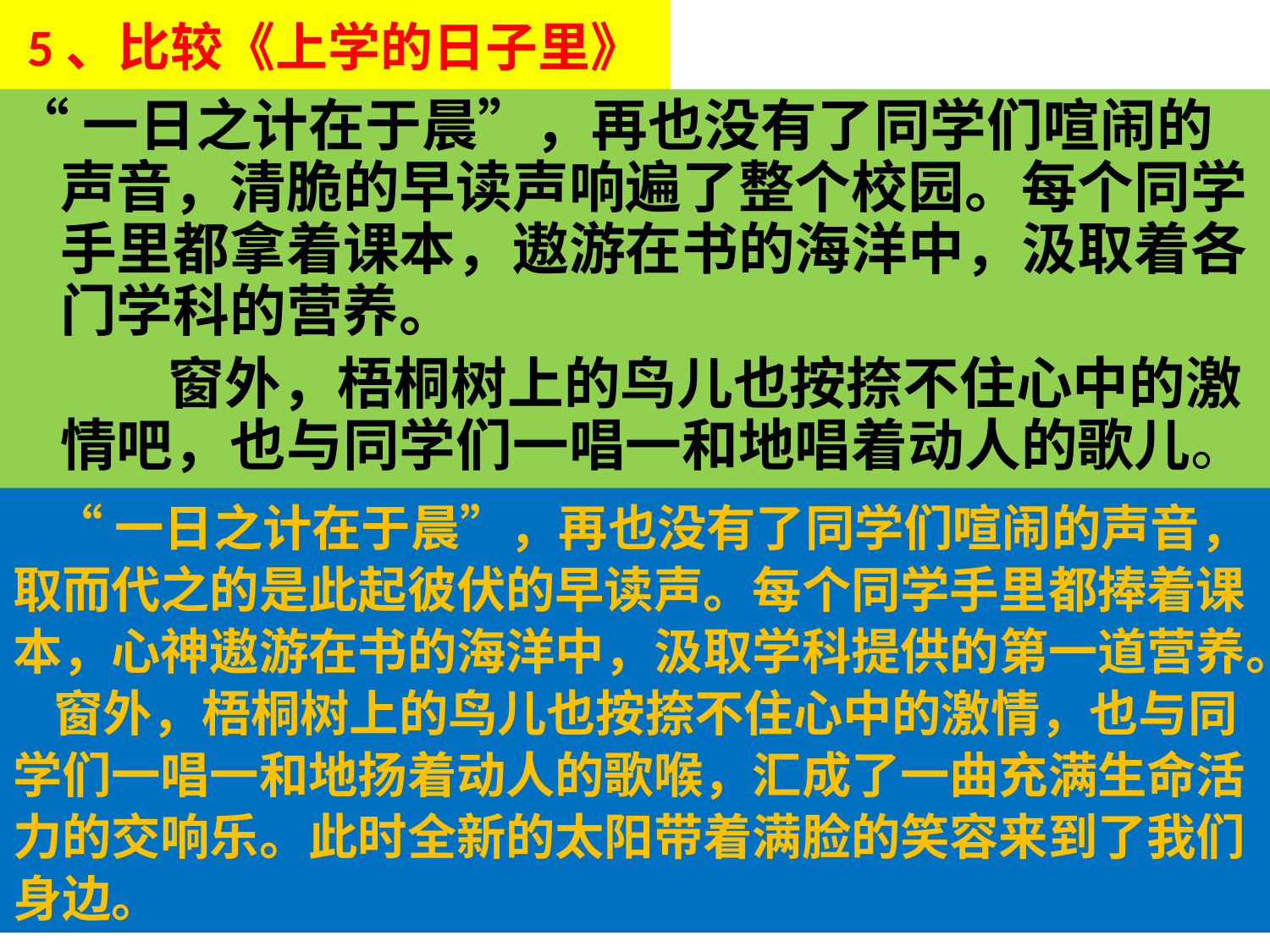

# 5、比较《上学的日子里》
“一日之计在于晨”，再也没有了同学们喧闹的声音，清脆的早读声响遍了整个校园。每个同学手里都拿着课本，遨游在书的海洋中，汲取着各门学科的营养。
           窗外，梧桐树上的鸟儿也按捺不住心中的激情吧，也与同学们一唱一和地唱着动人的歌儿。
“一日之计在于晨”，再也没有了同学们喧闹的声音，取而代之的是此起彼伏的早读声。每个同学手里都捧着课本，心神遨游在书的海洋中，汲取学科提供的第一道营养。
窗外，梧桐树上的鸟儿也按捺不住心中的激情，也与同学们一唱一和地扬着动人的歌喉，汇成了一曲充满生命活力的交响乐。此时全新的太阳带着满脸的笑容来到了我们身边。